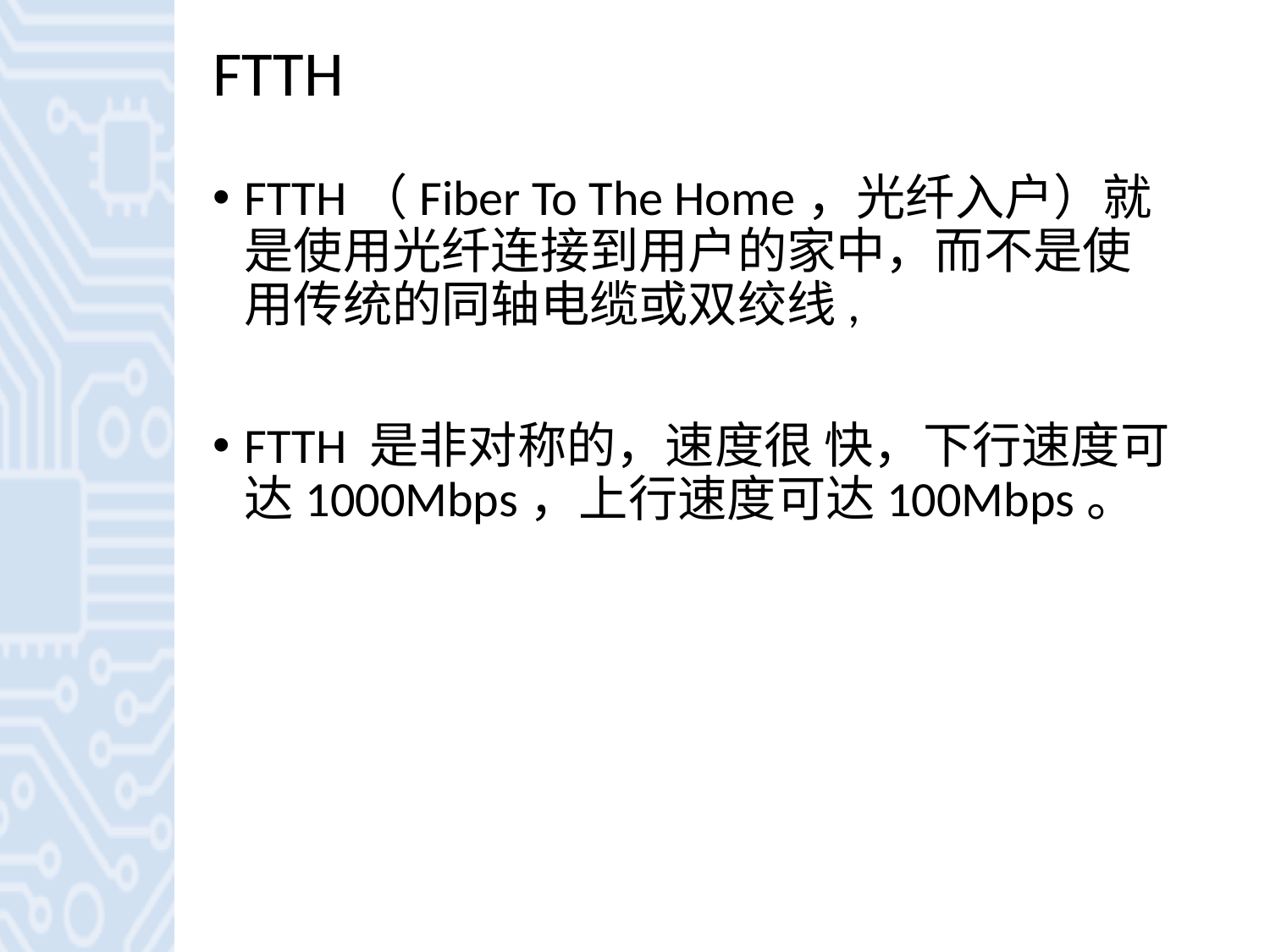

# FTTH
FTTH（Fiber To The Home，光纤入户）就是使用光纤连接到用户的家中，而不是使用传统的同轴电缆或双绞线,

FTTH 是非对称的，速度很 快，下行速度可达1000Mbps，上行速度可达100Mbps。